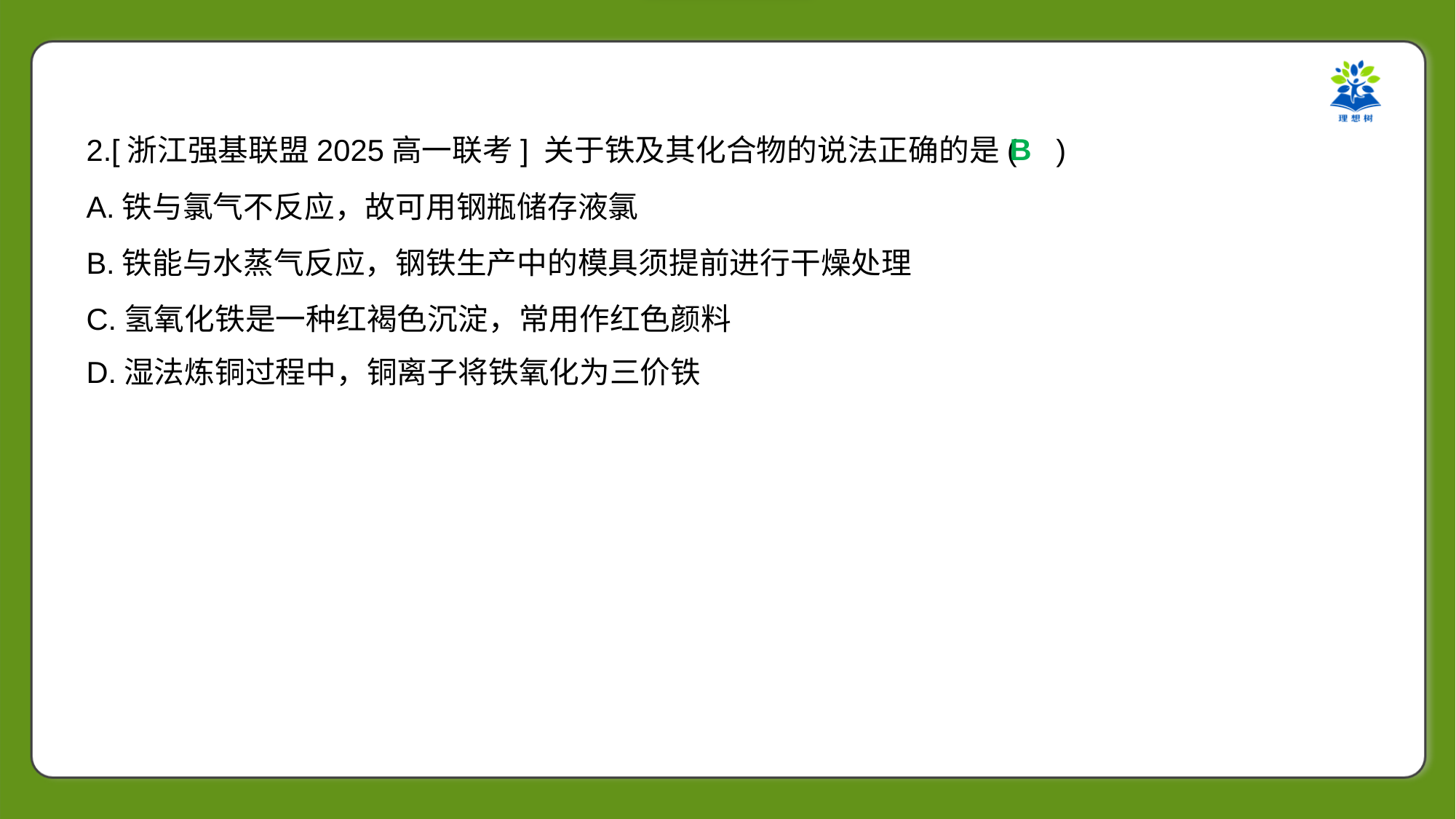

B
2.[浙江强基联盟2025高一联考] 关于铁及其化合物的说法正确的是(     )
A.铁与氯气不反应，故可用钢瓶储存液氯
B.铁能与水蒸气反应，钢铁生产中的模具须提前进行干燥处理
C.氢氧化铁是一种红褐色沉淀，常用作红色颜料
D.湿法炼铜过程中，铜离子将铁氧化为三价铁